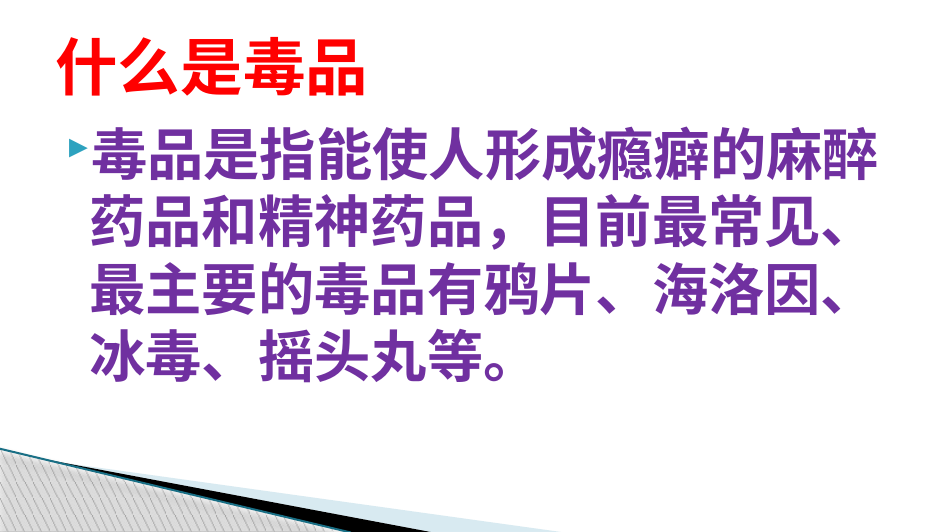

# 什么是毒品
毒品是指能使人形成瘾癖的麻醉药品和精神药品，目前最常见、最主要的毒品有鸦片、海洛因、冰毒、摇头丸等。